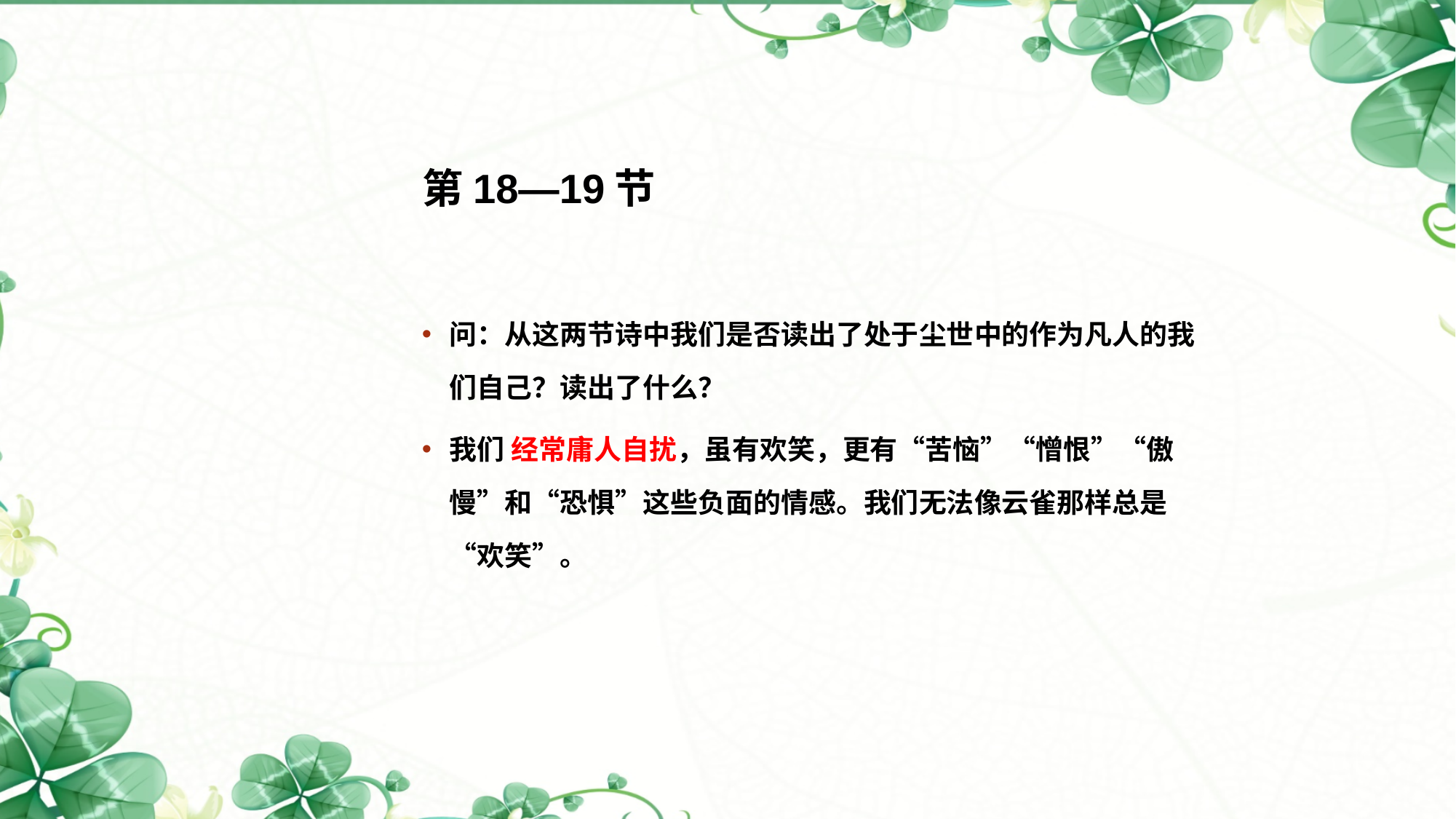

# 第18—19节
问：从这两节诗中我们是否读出了处于尘世中的作为凡人的我们自己？读出了什么？
我们 经常庸人自扰，虽有欢笑，更有“苦恼”“憎恨”“傲慢”和“恐惧”这些负面的情感。我们无法像云雀那样总是“欢笑”。